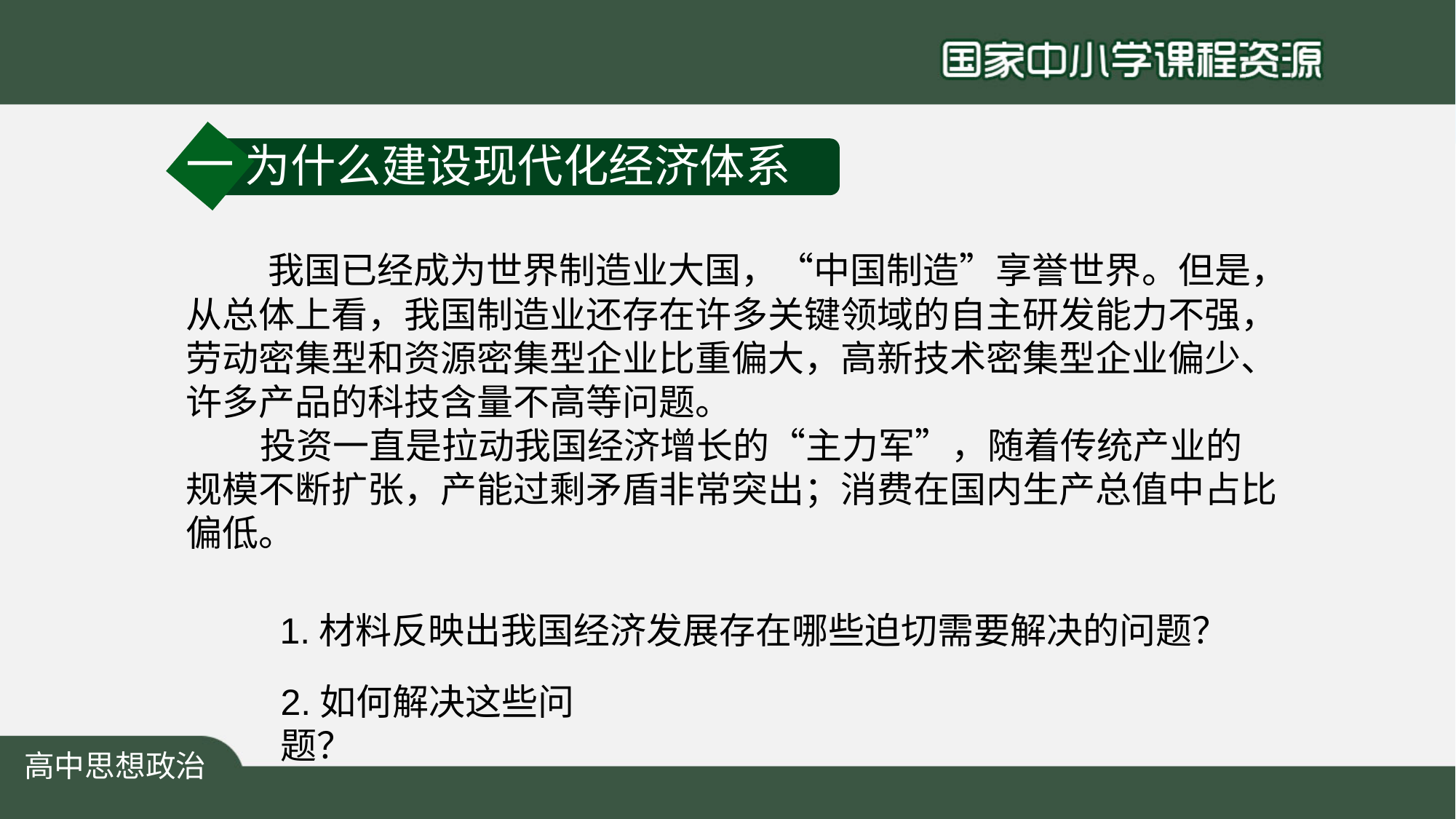

一 为什么建设现代化经济体系

         我国已经成为世界制造业大国，“中国制造”享誉世界。但是，从总体上看，我国制造业还存在许多关键领域的自主研发能力不强，劳动密集型和资源密集型企业比重偏大，高新技术密集型企业偏少、许多产品的科技含量不高等问题。
        投资一直是拉动我国经济增长的“主力军”，随着传统产业的规模不断扩张，产能过剩矛盾非常突出；消费在国内生产总值中占比偏低。

1.材料反映出我国经济发展存在哪些迫切需要解决的问题？
2.如何解决这些问题？